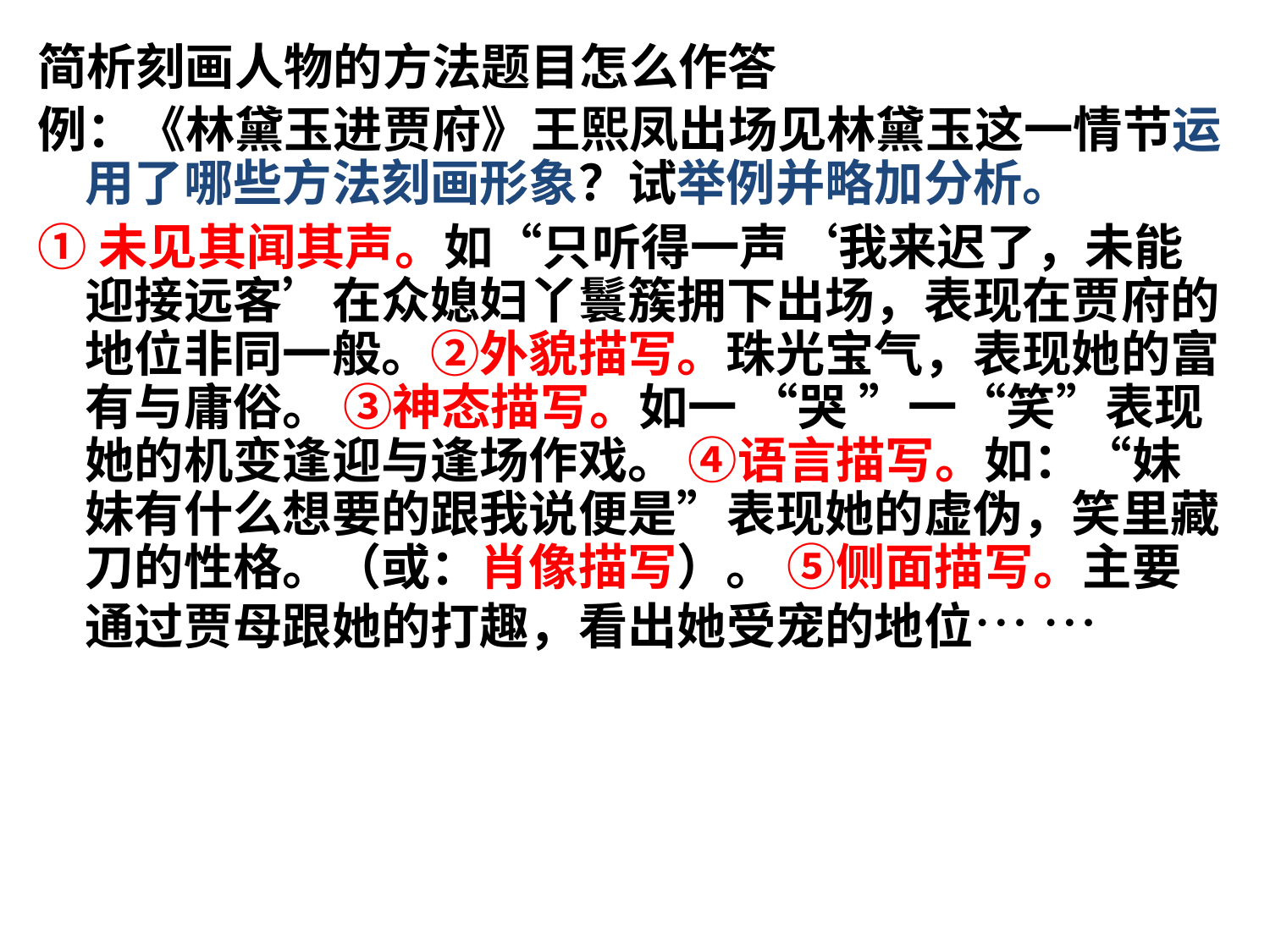

简析刻画人物的方法题目怎么作答
例：《林黛玉进贾府》王熙凤出场见林黛玉这一情节运用了哪些方法刻画形象？试举例并略加分析。
①未见其闻其声。如“只听得一声‘我来迟了，未能迎接远客’在众媳妇丫鬟簇拥下出场，表现在贾府的地位非同一般。②外貌描写。珠光宝气，表现她的富有与庸俗。 ③神态描写。如一 “哭 ”一“笑”表现她的机变逢迎与逢场作戏。 ④语言描写。如：“妹妹有什么想要的跟我说便是”表现她的虚伪，笑里藏刀的性格。（或：肖像描写）。 ⑤侧面描写。主要通过贾母跟她的打趣，看出她受宠的地位… …